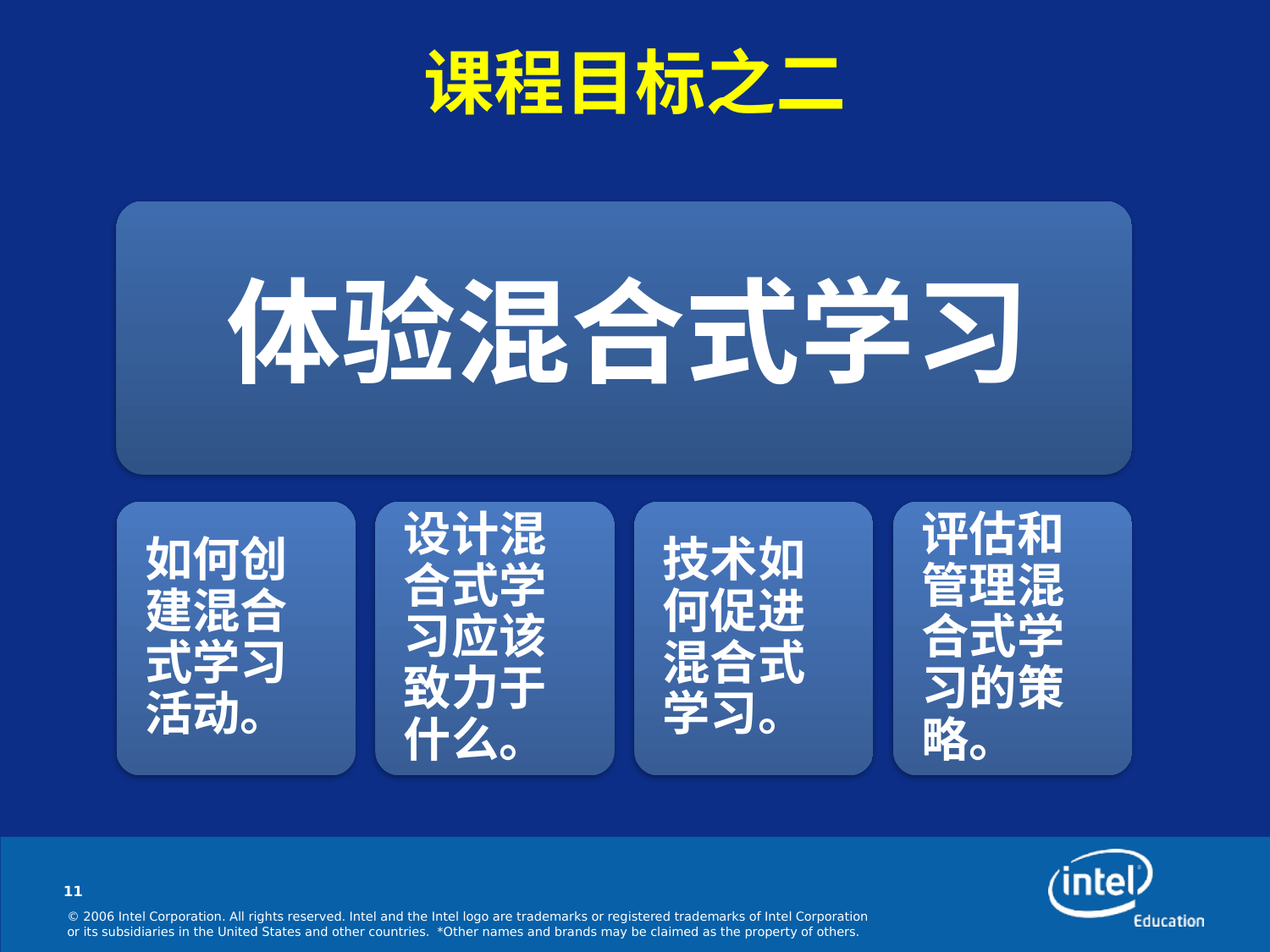

# 课程目标之二
体验混合式学习
如何创建混合式学习活动。
设计混合式学习应该致力于什么。
技术如何促进混合式学习。
评估和管理混合式学习的策略。
11